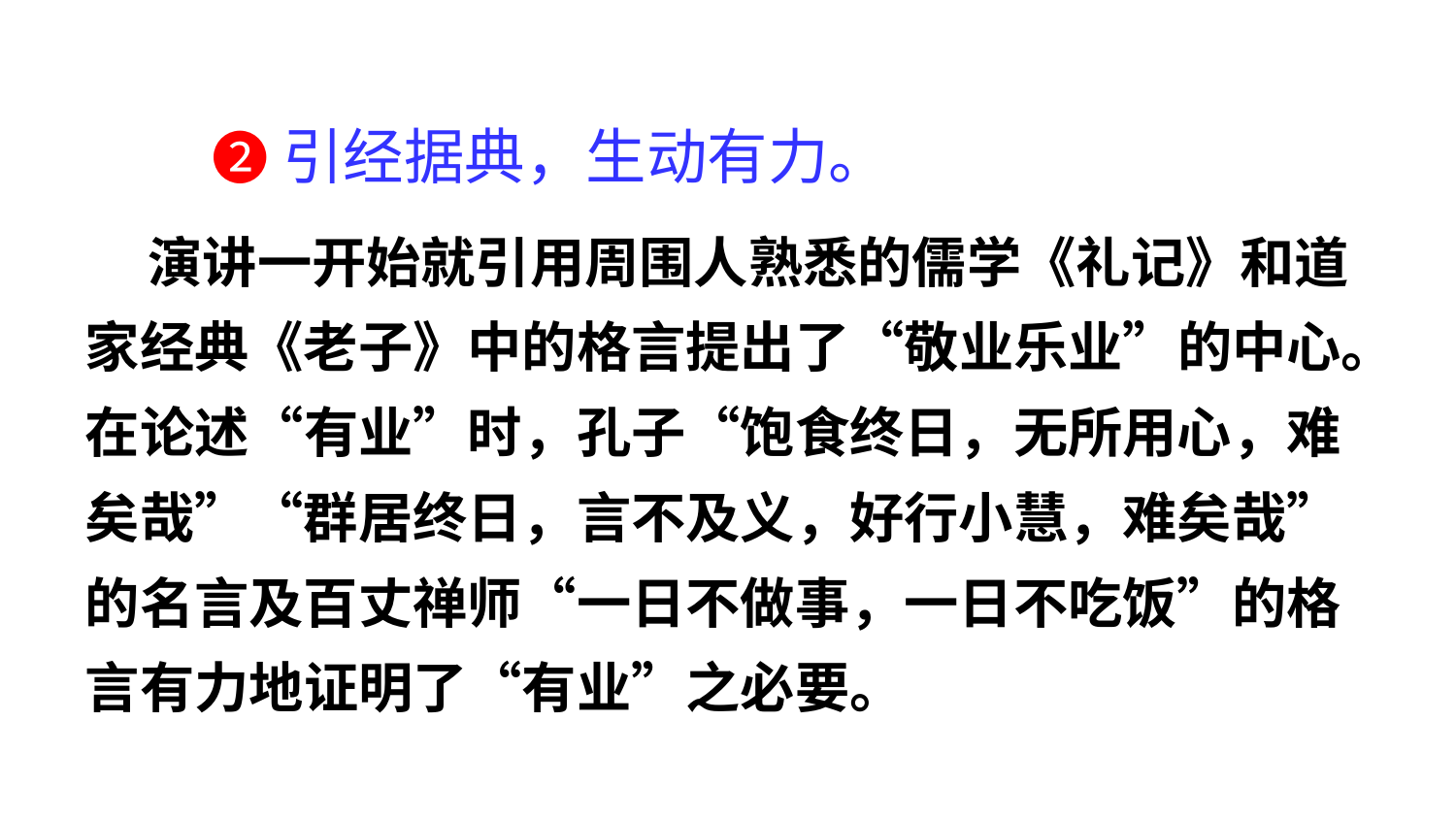

❷引经据典，生动有力。
    演讲一开始就引用周围人熟悉的儒学《礼记》和道家经典《老子》中的格言提出了“敬业乐业”的中心。在论述“有业”时，孔子“饱食终日，无所用心，难矣哉”“群居终日，言不及义，好行小慧，难矣哉”的名言及百丈禅师“一日不做事，一日不吃饭”的格言有力地证明了“有业”之必要。